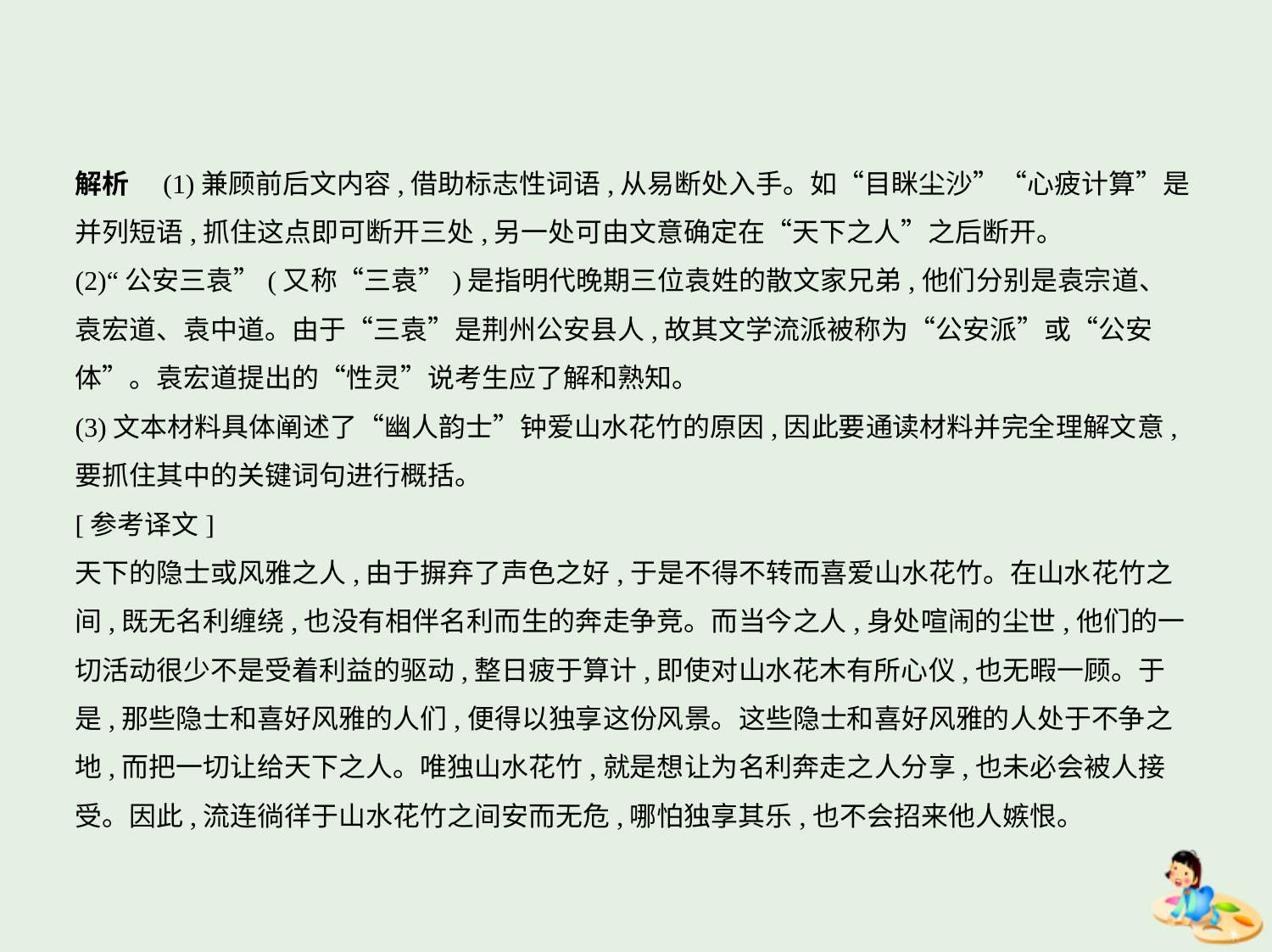

解析　(1)兼顾前后文内容,借助标志性词语,从易断处入手。如“目眯尘沙”“心疲计算”是
并列短语,抓住这点即可断开三处,另一处可由文意确定在“天下之人”之后断开。
(2)“公安三袁”(又称“三袁”)是指明代晚期三位袁姓的散文家兄弟,他们分别是袁宗道、
袁宏道、袁中道。由于“三袁”是荆州公安县人,故其文学流派被称为“公安派”或“公安
体”。袁宏道提出的“性灵”说考生应了解和熟知。
(3)文本材料具体阐述了“幽人韵士”钟爱山水花竹的原因,因此要通读材料并完全理解文意,
要抓住其中的关键词句进行概括。
[参考译文]
天下的隐士或风雅之人,由于摒弃了声色之好,于是不得不转而喜爱山水花竹。在山水花竹之
间,既无名利缠绕,也没有相伴名利而生的奔走争竞。而当今之人,身处喧闹的尘世,他们的一
切活动很少不是受着利益的驱动,整日疲于算计,即使对山水花木有所心仪,也无暇一顾。于
是,那些隐士和喜好风雅的人们,便得以独享这份风景。这些隐士和喜好风雅的人处于不争之
地,而把一切让给天下之人。唯独山水花竹,就是想让为名利奔走之人分享,也未必会被人接
受。因此,流连徜徉于山水花竹之间安而无危,哪怕独享其乐,也不会招来他人嫉恨。